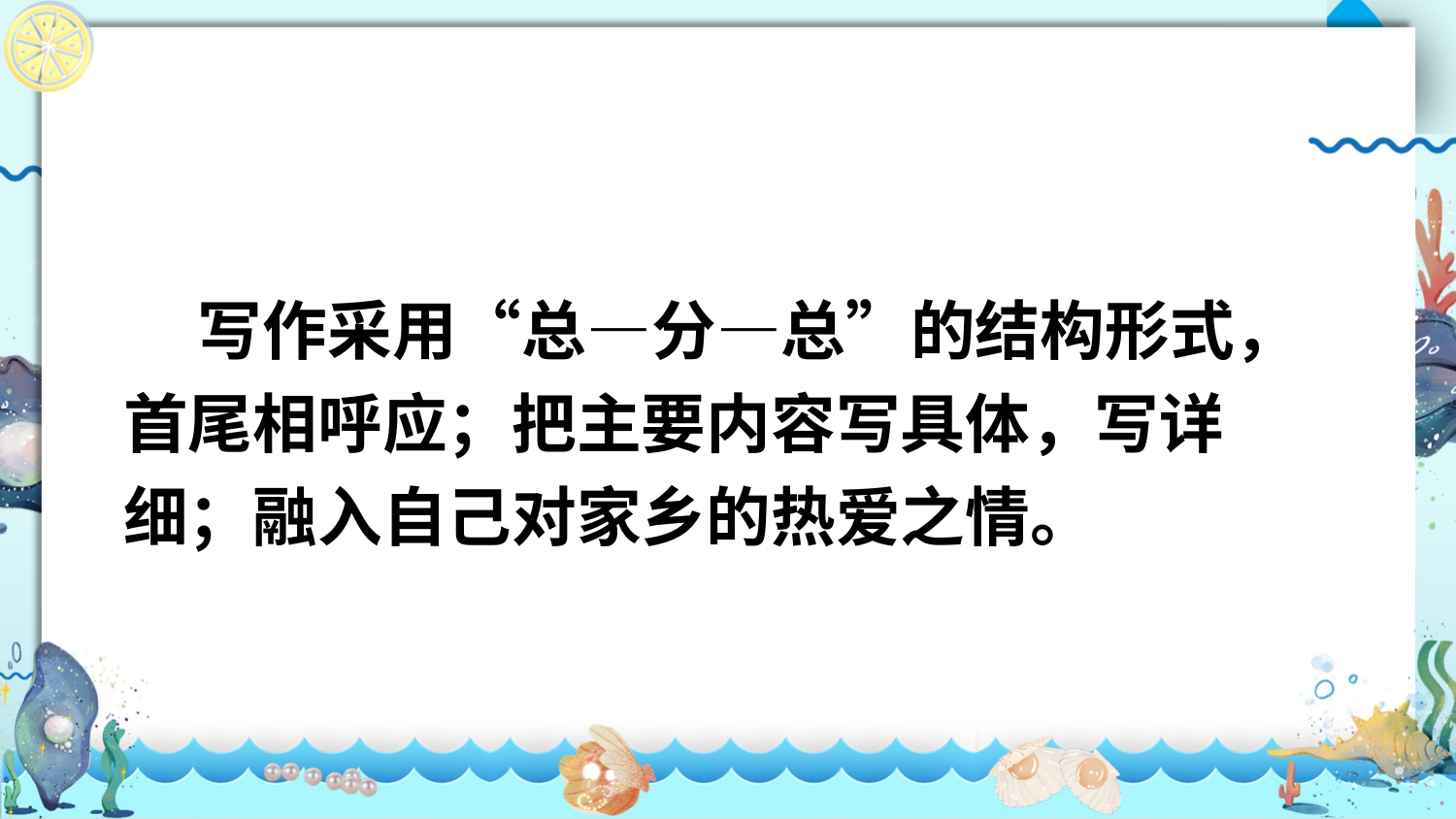

写作采用“总—分—总”的结构形式，首尾相呼应；把主要内容写具体，写详细；融入自己对家乡的热爱之情。